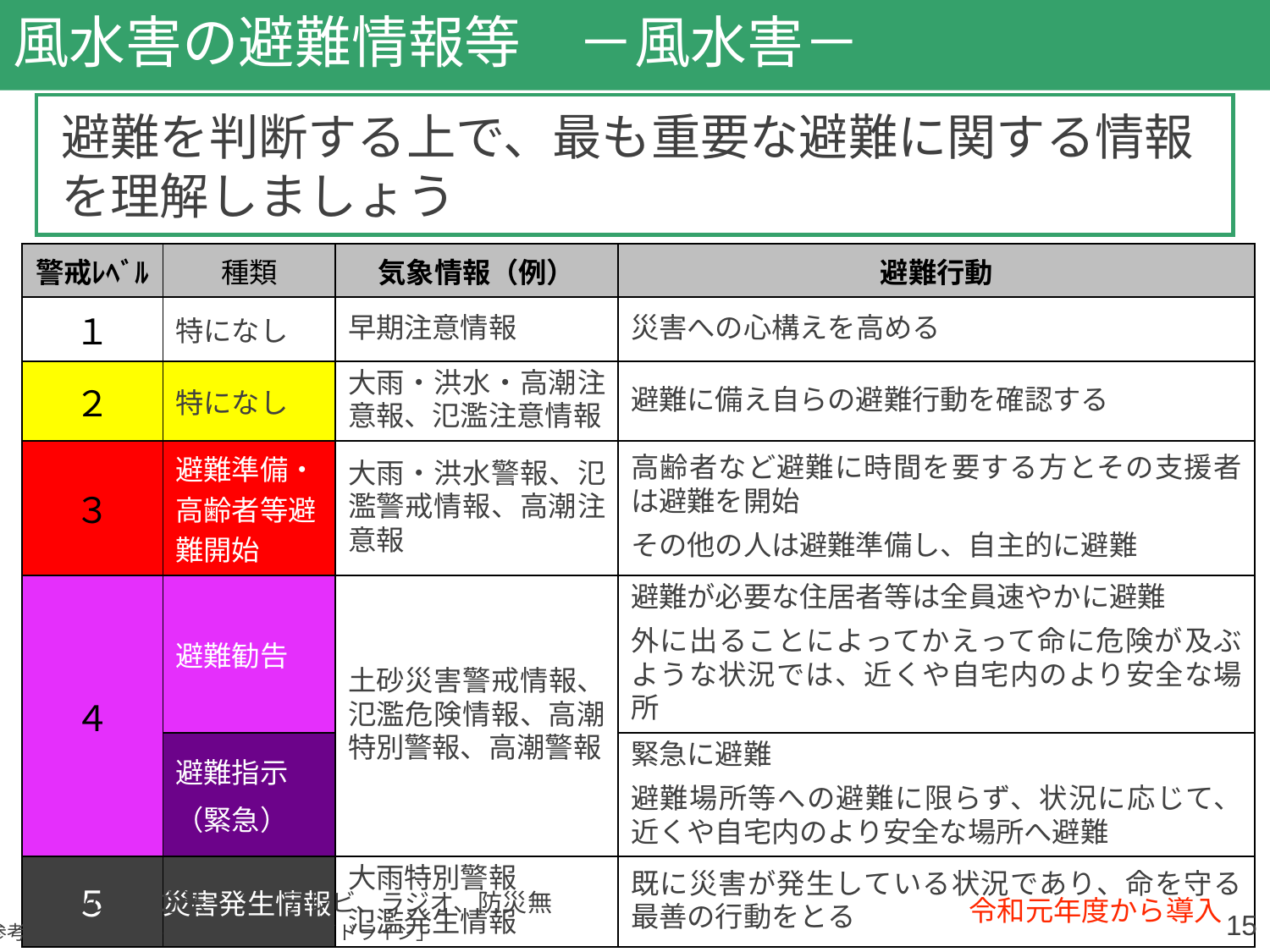

# 風水害の避難情報等　－風水害－
避難を判断する上で、最も重要な避難に関する情報を理解しましょう
| 警戒ﾚﾍﾞﾙ | 種類 | 気象情報（例） | 避難行動 |
| --- | --- | --- | --- |
| １ | 特になし | 早期注意情報 | 災害への心構えを高める |
| ２ | 特になし | 大雨・洪水・高潮注意報、氾濫注意情報 | 避難に備え自らの避難行動を確認する |
| ３ | 避難準備・高齢者等避難開始 | 大雨・洪水警報、氾濫警戒情報、高潮注意報 | 高齢者など避難に時間を要する方とその支援者は避難を開始 その他の人は避難準備し、自主的に避難 |
| ４ | 避難勧告 | 土砂災害警戒情報、氾濫危険情報、高潮特別警報、高潮警報 | 避難が必要な住居者等は全員速やかに避難 外に出ることによってかえって命に危険が及ぶような状況では、近くや自宅内のより安全な場所 |
|  | 避難指示 （緊急） |  | 緊急に避難 避難場所等への避難に限らず、状況に応じて、近くや自宅内のより安全な場所へ避難 |
| ５ | 災害発生情報 | 大雨特別警報 氾濫発生情報 | 既に災害が発生している状況であり、命を守る最善の行動をとる |
情報の入手方法　：　テレビ、ラジオ、防災無線など
令和元年度から導入
15
参考：内閣府「避難勧告等に関するガイドライン」